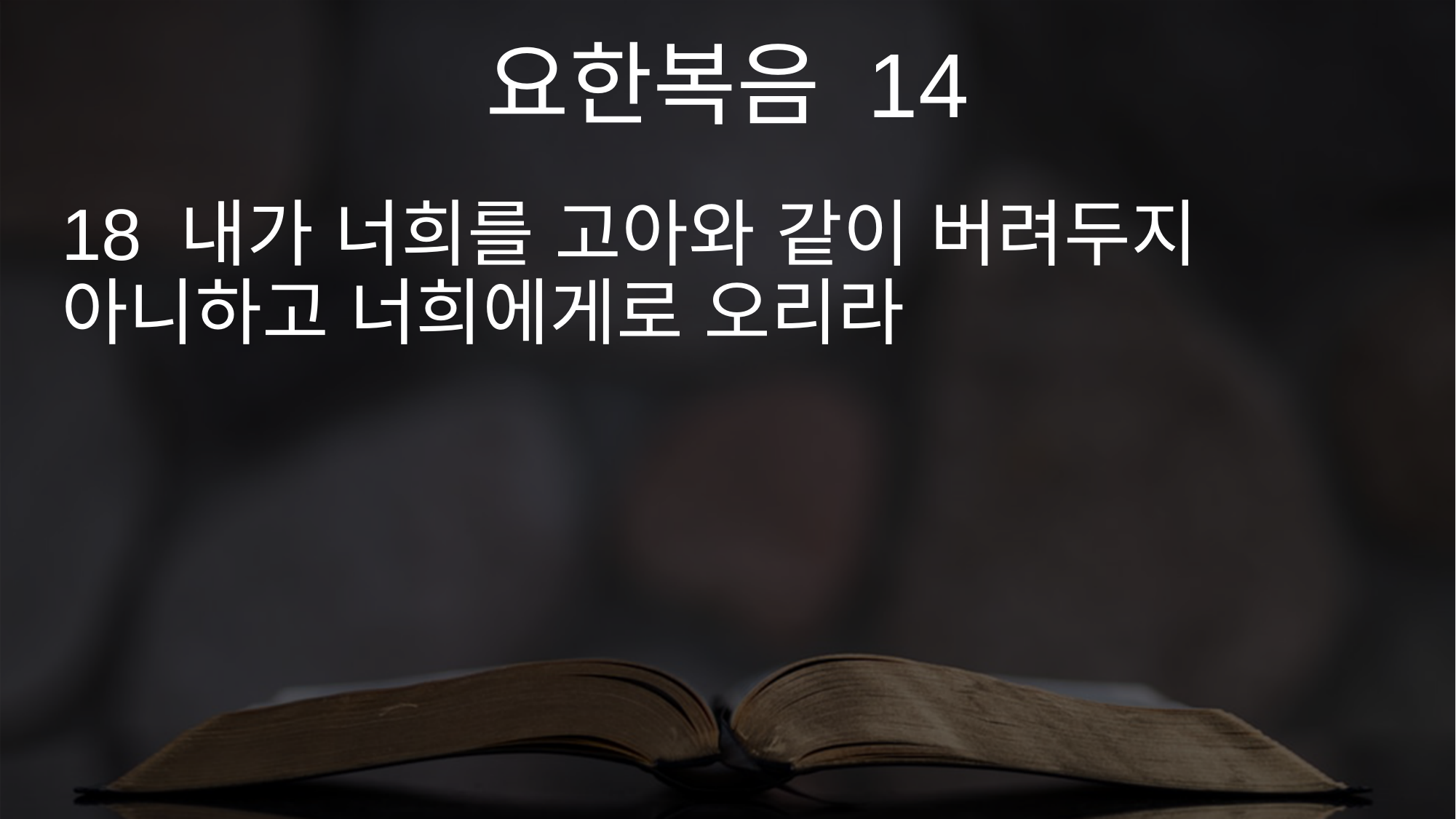

요한복음 14
18 내가 너희를 고아와 같이 버려두지 아니하고 너희에게로 오리라